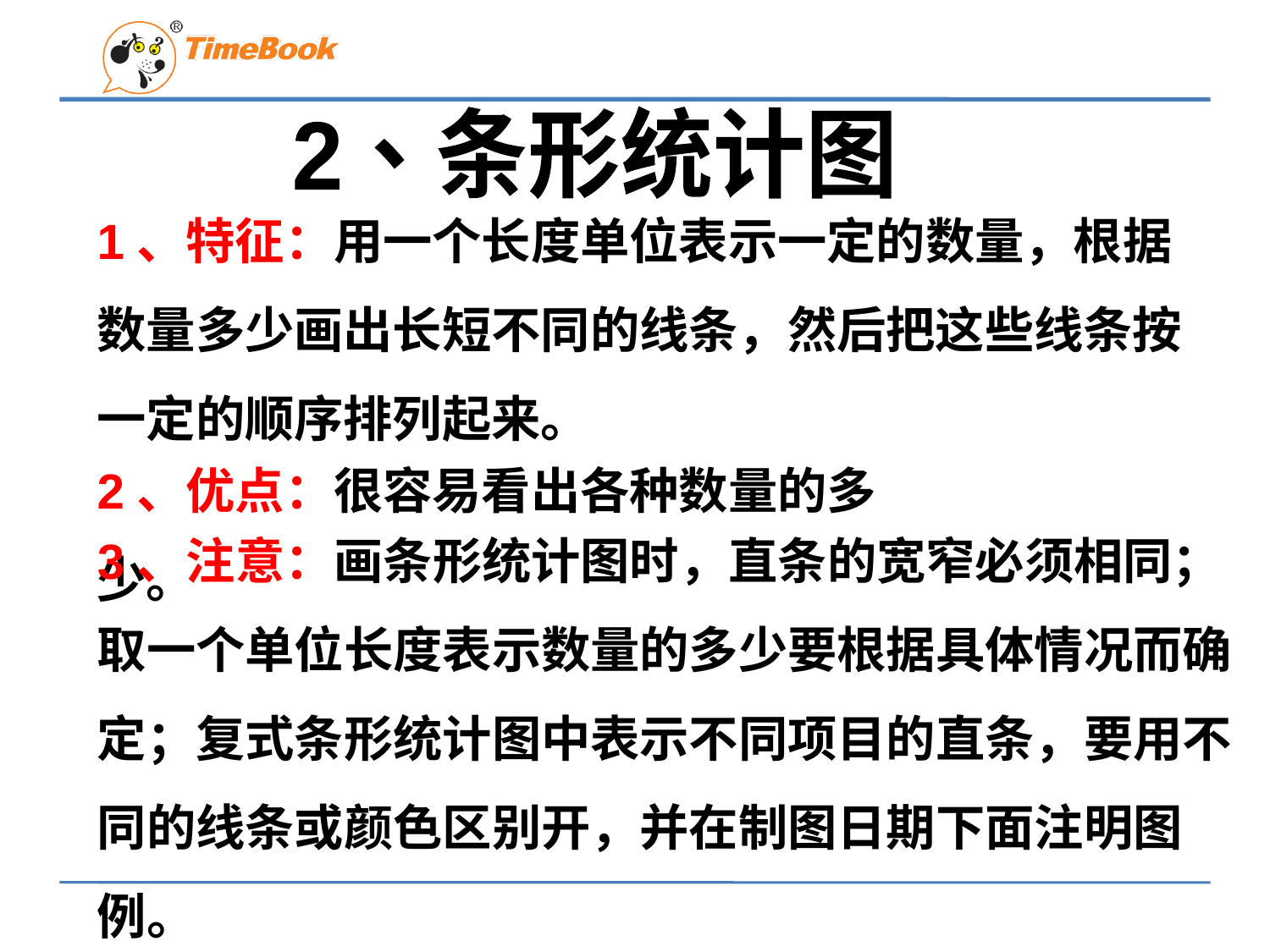

2、条形统计图
1、特征：用一个长度单位表示一定的数量，根据数量多少画出长短不同的线条，然后把这些线条按一定的顺序排列起来。
2、优点：很容易看出各种数量的多少。
3、注意：画条形统计图时，直条的宽窄必须相同；取一个单位长度表示数量的多少要根据具体情况而确定；复式条形统计图中表示不同项目的直条，要用不同的线条或颜色区别开，并在制图日期下面注明图例。